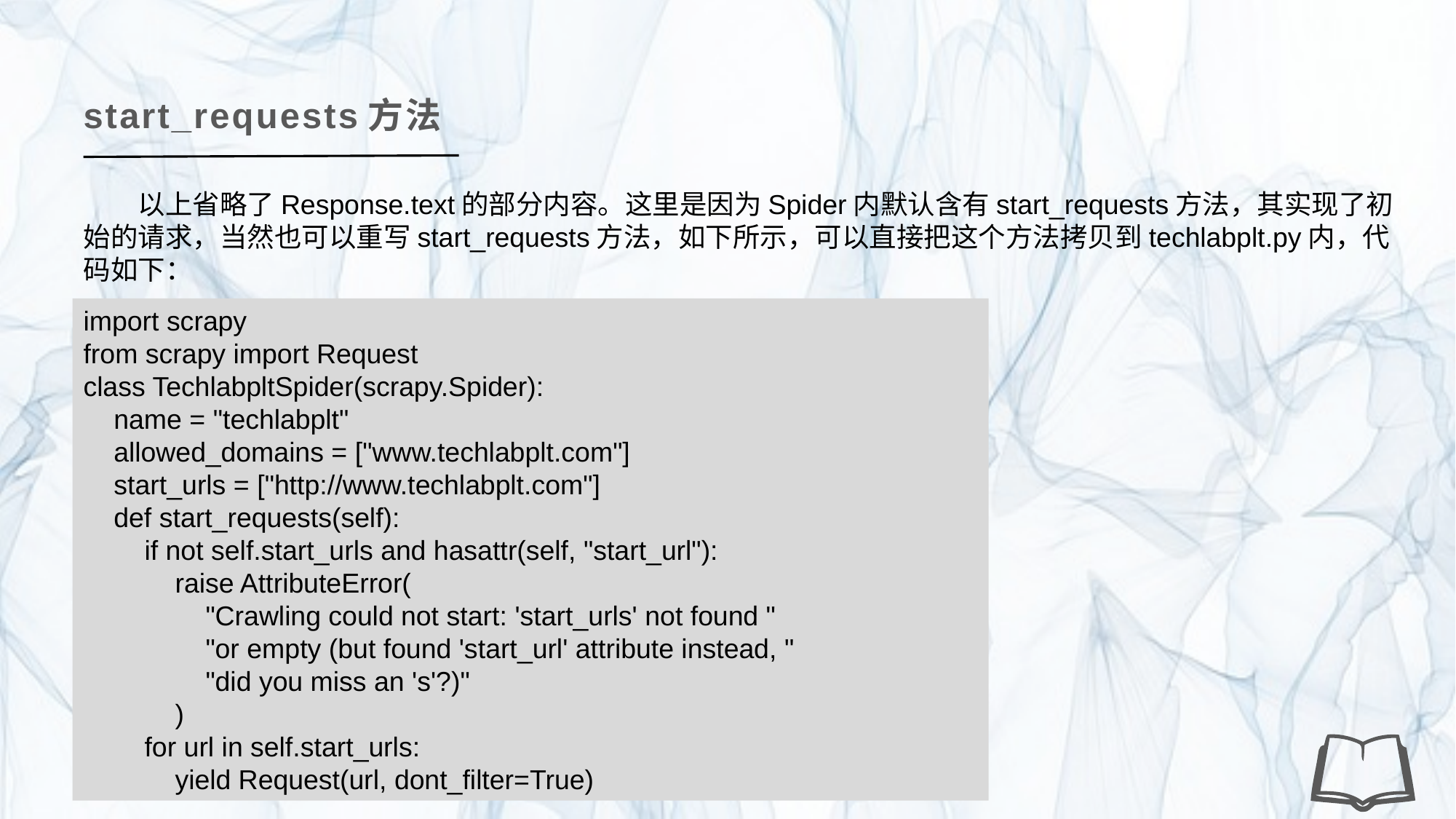

start_requests方法
以上省略了Response.text的部分内容。这里是因为Spider内默认含有start_requests方法，其实现了初始的请求，当然也可以重写start_requests方法，如下所示，可以直接把这个方法拷贝到techlabplt.py内，代码如下：
import scrapy
from scrapy import Request
class TechlabpltSpider(scrapy.Spider):
    name = "techlabplt"
    allowed_domains = ["www.techlabplt.com"]
    start_urls = ["http://www.techlabplt.com"]
    def start_requests(self):
        if not self.start_urls and hasattr(self, "start_url"):
            raise AttributeError(
                "Crawling could not start: 'start_urls' not found "
                "or empty (but found 'start_url' attribute instead, "
                "did you miss an 's'?)"
            )
        for url in self.start_urls:
            yield Request(url, dont_filter=True)

51